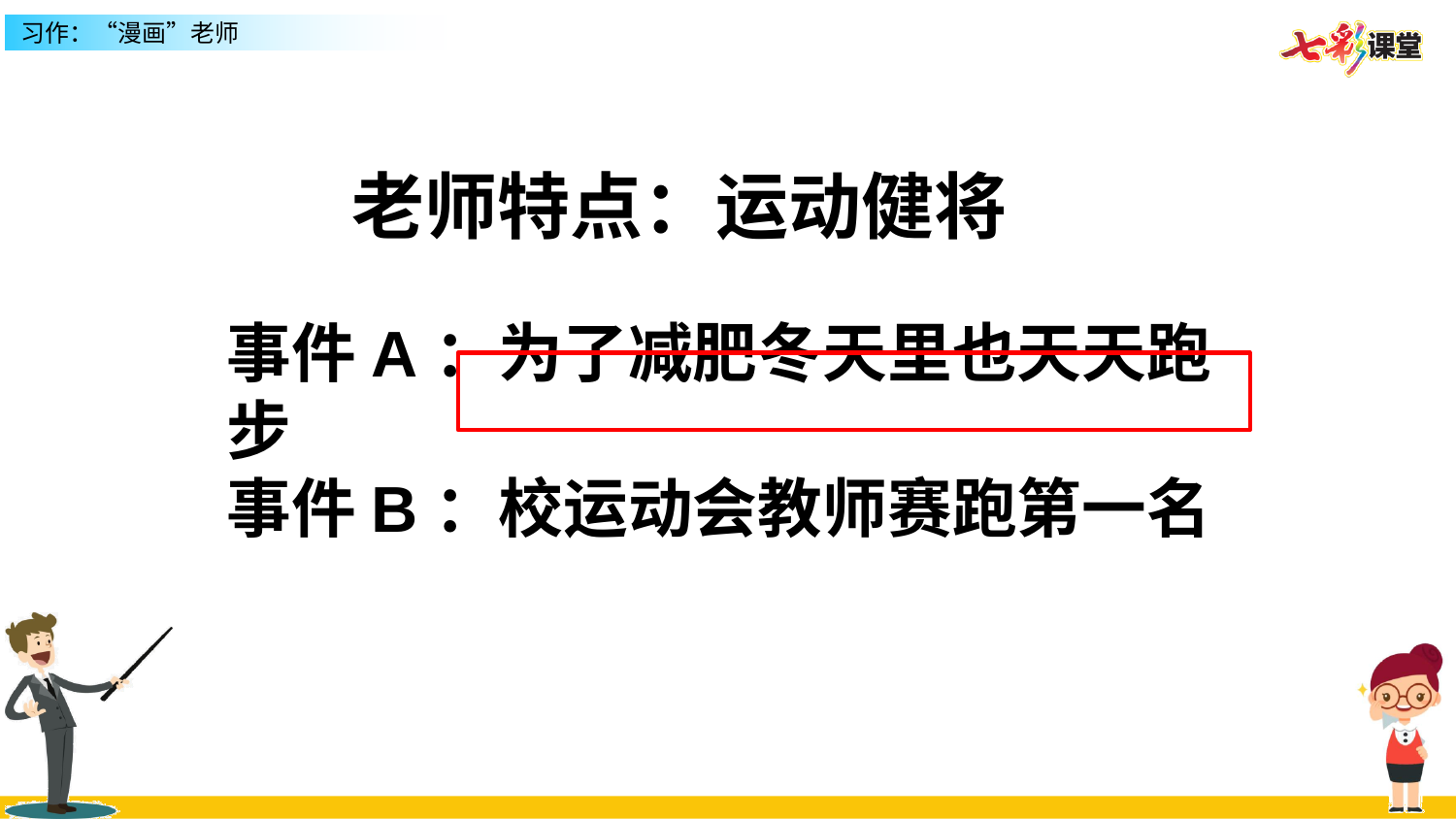

老师特点：运动健将
事件A：为了减肥冬天里也天天跑步
事件B：校运动会教师赛跑第一名